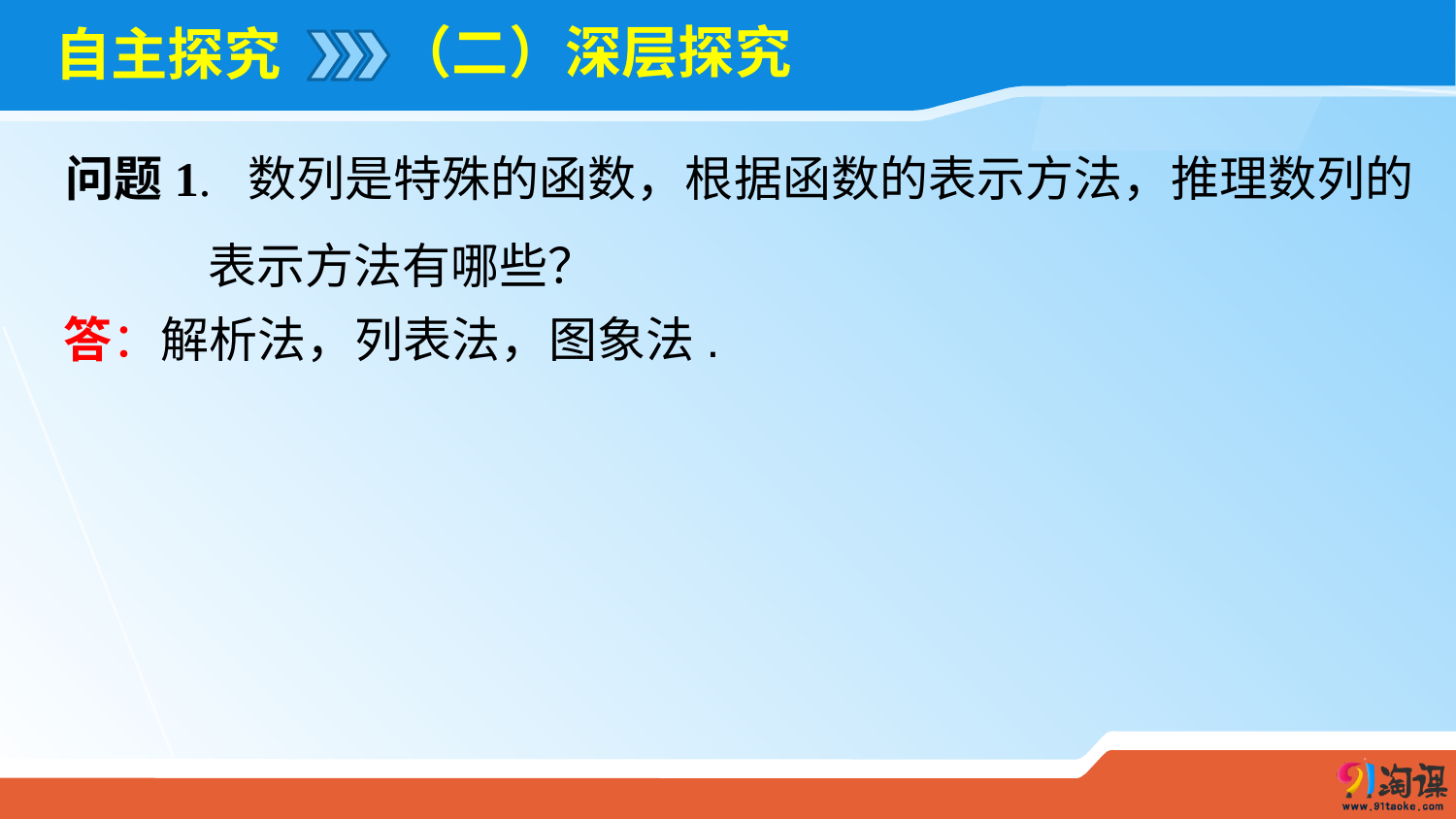

（二）深层探究
# 自主探究
问题1.  数列是特殊的函数，根据函数的表示方法，推理数列的
            表示方法有哪些？

答：解析法，列表法，图象法.